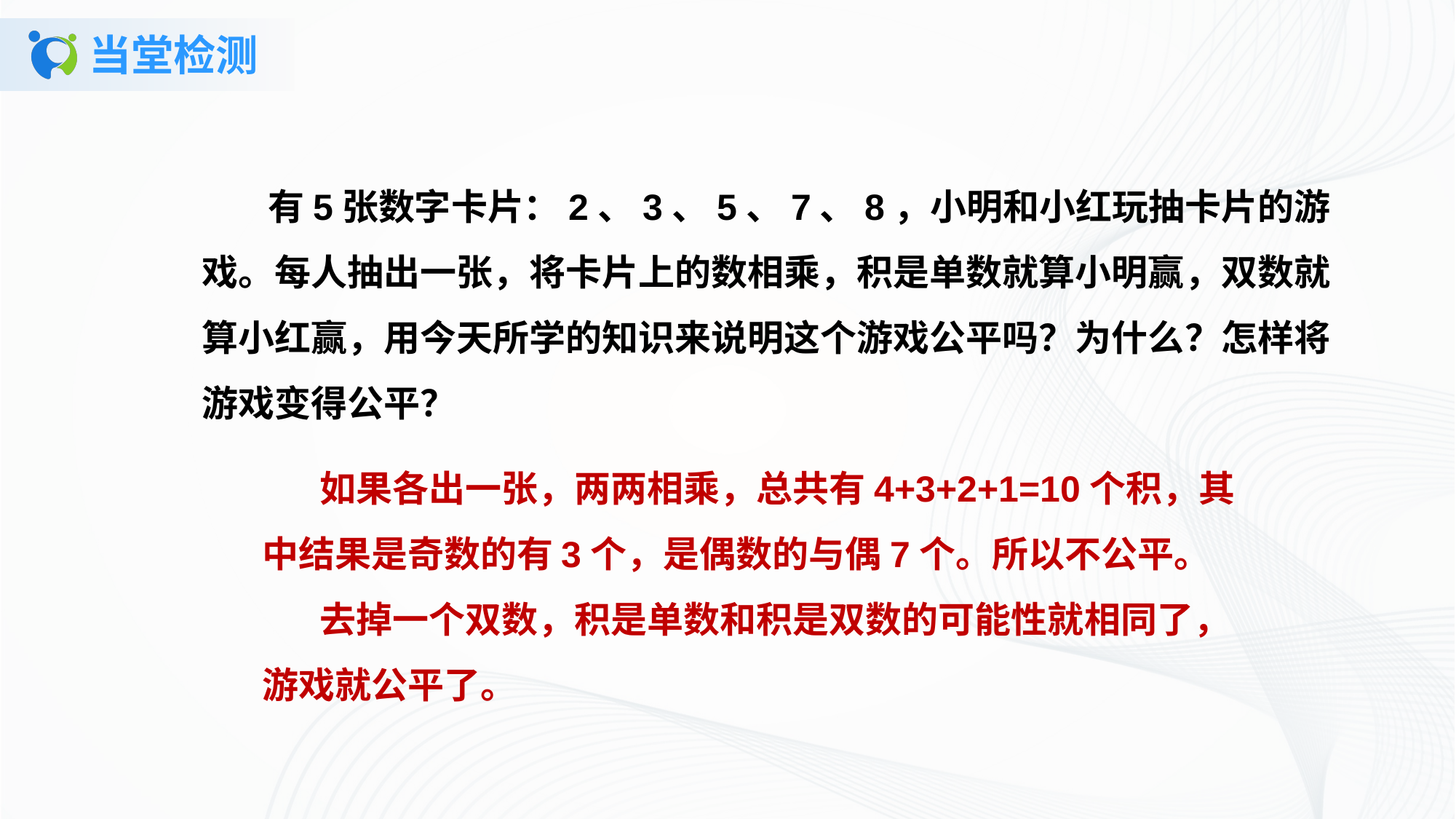

# 当堂检测
       有5张数字卡片：2、3、5、7、8，小明和小红玩抽卡片的游戏。每人抽出一张，将卡片上的数相乘，积是单数就算小明赢，双数就算小红赢，用今天所学的知识来说明这个游戏公平吗？为什么？怎样将游戏变得公平？
      如果各出一张，两两相乘，总共有4+3+2+1=10个积，其中结果是奇数的有3个，是偶数的与偶7个。所以不公平。
      去掉一个双数，积是单数和积是双数的可能性就相同了，游戏就公平了。